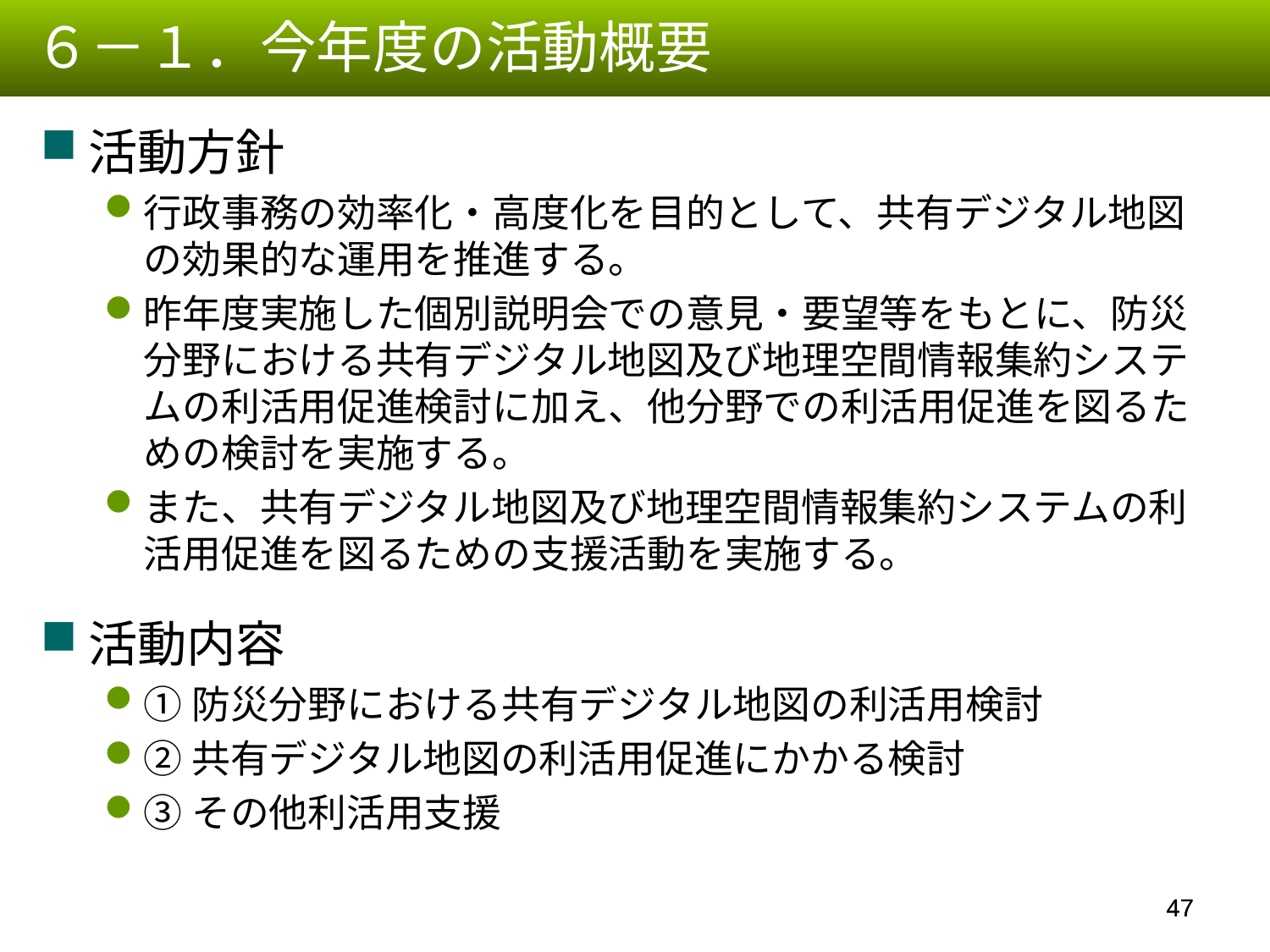

６－１．今年度の活動概要
活動方針
行政事務の効率化・高度化を目的として、共有デジタル地図の効果的な運用を推進する。
昨年度実施した個別説明会での意見・要望等をもとに、防災分野における共有デジタル地図及び地理空間情報集約システムの利活用促進検討に加え、他分野での利活用促進を図るための検討を実施する。
また、共有デジタル地図及び地理空間情報集約システムの利活用促進を図るための支援活動を実施する。

活動内容
①防災分野における共有デジタル地図の利活用検討
②共有デジタル地図の利活用促進にかかる検討
③その他利活用支援
47
47